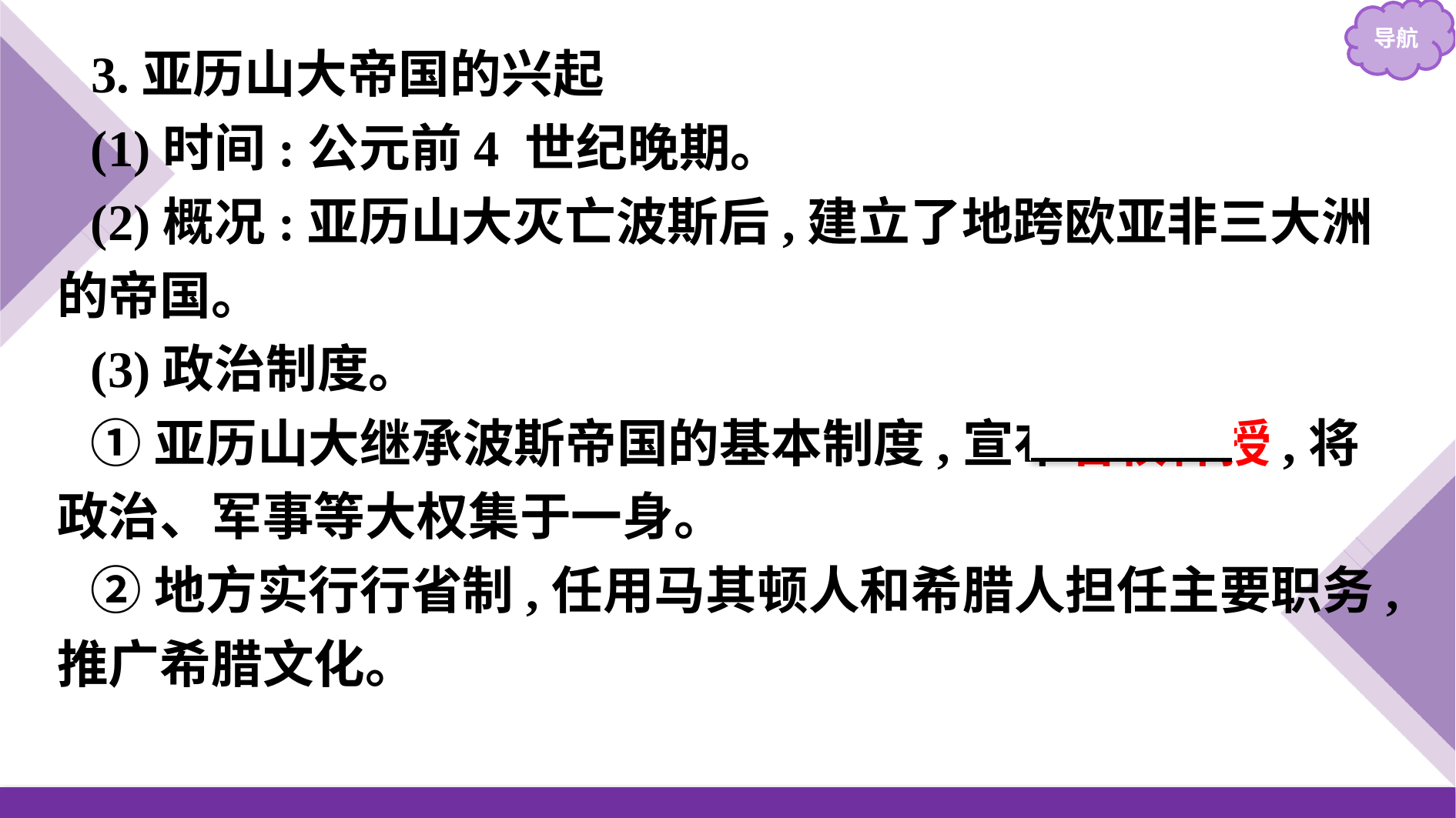

3.亚历山大帝国的兴起
(1)时间:公元前4 世纪晚期。
(2)概况:亚历山大灭亡波斯后,建立了地跨欧亚非三大洲的帝国。
(3)政治制度。
①亚历山大继承波斯帝国的基本制度,宣布君权神授,将政治、军事等大权集于一身。
②地方实行行省制,任用马其顿人和希腊人担任主要职务,推广希腊文化。